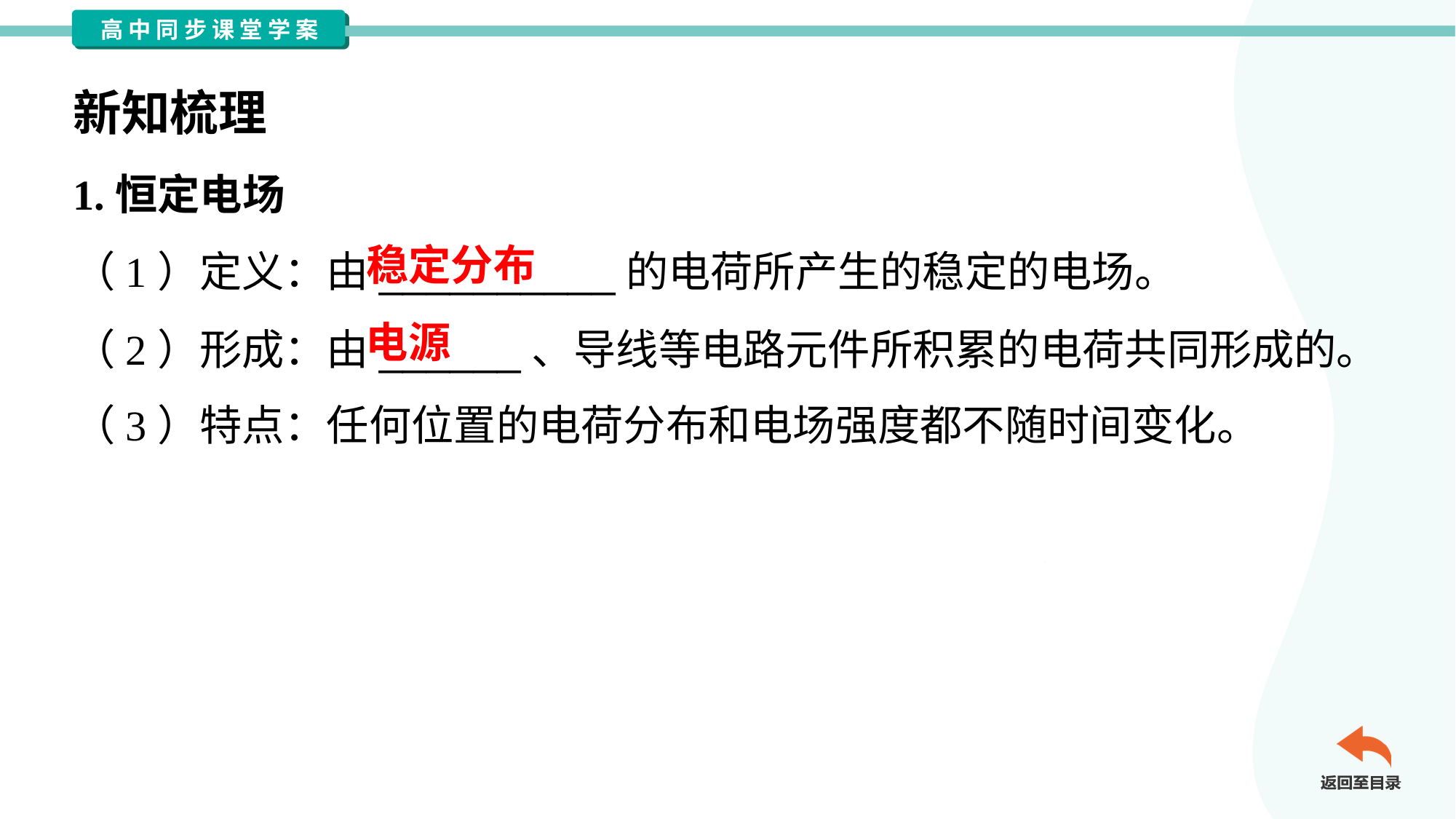

新知梳理
1.恒定电场
（1）定义：由__________的电荷所产生的稳定的电场。
（2）形成：由______、导线等电路元件所积累的电荷共同形成的。
（3）特点：任何位置的电荷分布和电场强度都不随时间变化。
稳定分布
电源